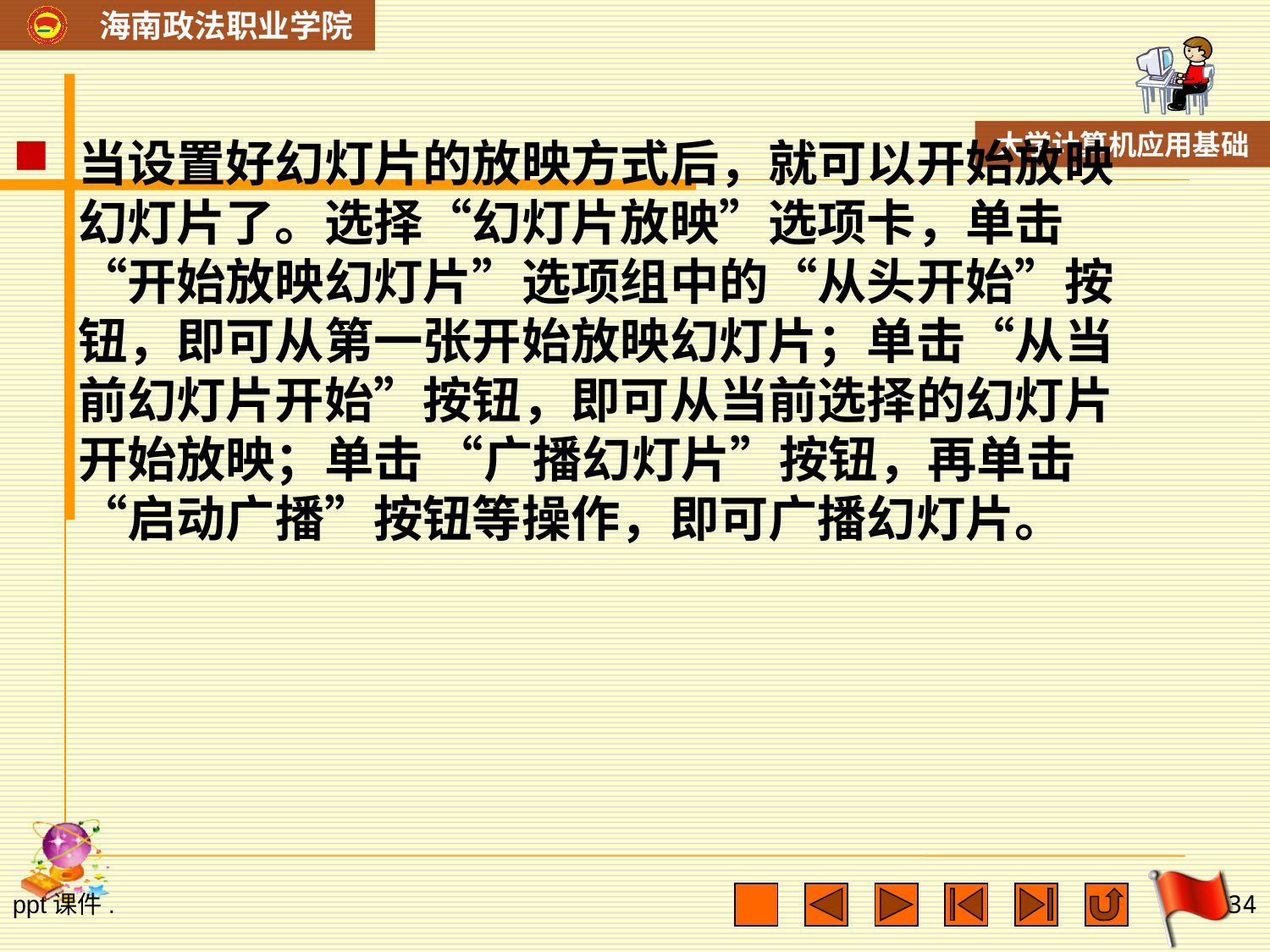

当设置好幻灯片的放映方式后，就可以开始放映幻灯片了。选择“幻灯片放映”选项卡，单击“开始放映幻灯片”选项组中的“从头开始”按钮，即可从第一张开始放映幻灯片；单击“从当前幻灯片开始”按钮，即可从当前选择的幻灯片开始放映；单击 “广播幻灯片”按钮，再单击“启动广播”按钮等操作，即可广播幻灯片。
ppt课件.
34